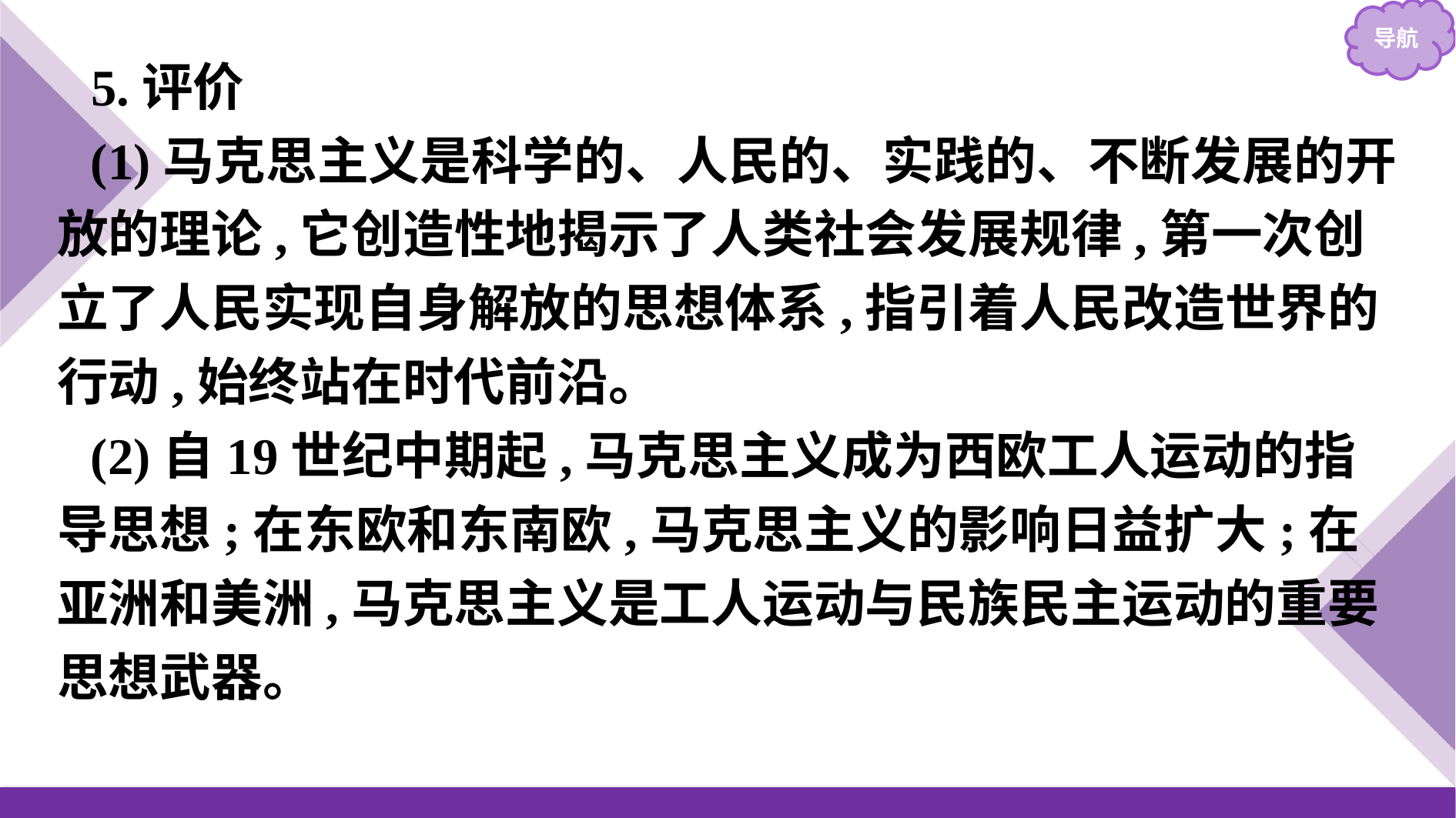

5.评价
(1)马克思主义是科学的、人民的、实践的、不断发展的开放的理论,它创造性地揭示了人类社会发展规律,第一次创立了人民实现自身解放的思想体系,指引着人民改造世界的行动,始终站在时代前沿。
(2)自19世纪中期起,马克思主义成为西欧工人运动的指导思想;在东欧和东南欧,马克思主义的影响日益扩大;在亚洲和美洲,马克思主义是工人运动与民族民主运动的重要思想武器。